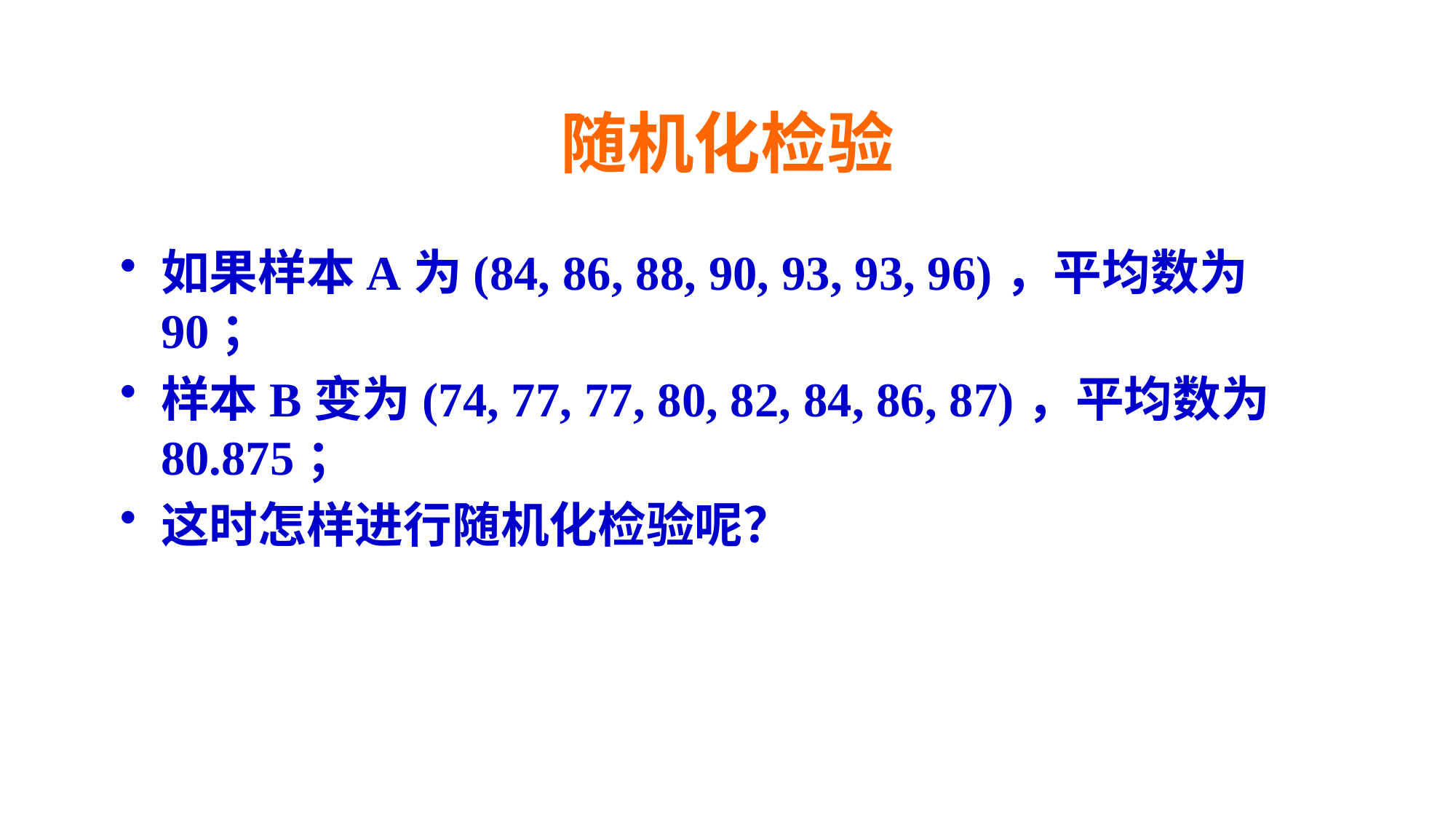

# 随机化检验
如果样本A为(84, 86, 88, 90, 93, 93, 96)，平均数为90；
样本B变为(74, 77, 77, 80, 82, 84, 86, 87)，平均数为80.875；
这时怎样进行随机化检验呢？